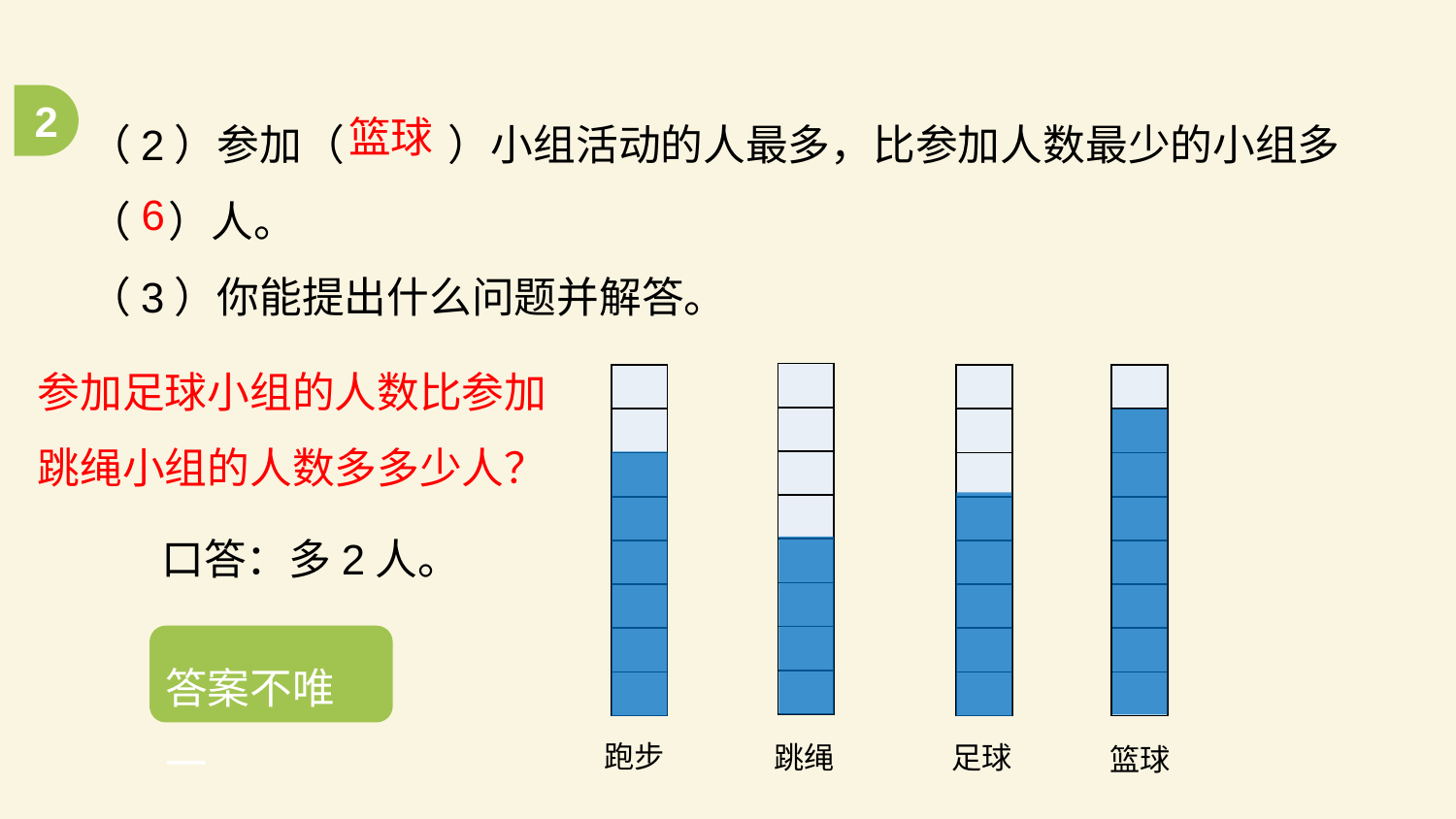

2
（2）参加（           ）小组活动的人最多，比参加人数最少的小组多（    ）人。
（3）你能提出什么问题并解答。
篮球
6
参加足球小组的人数比参加跳绳小组的人数多多少人？
|  |
| --- |
|  |
|  |
|  |
|  |
|  |
|  |
|  |
|  |
| --- |
|  |
|  |
|  |
|  |
|  |
|  |
|  |
|  |
| --- |
|  |
|  |
|  |
|  |
|  |
|  |
|  |
|  |
| --- |
|  |
|  |
|  |
|  |
|  |
|  |
|  |

口答：多2人。

答案不唯一
跑步
跳绳
足球
篮球